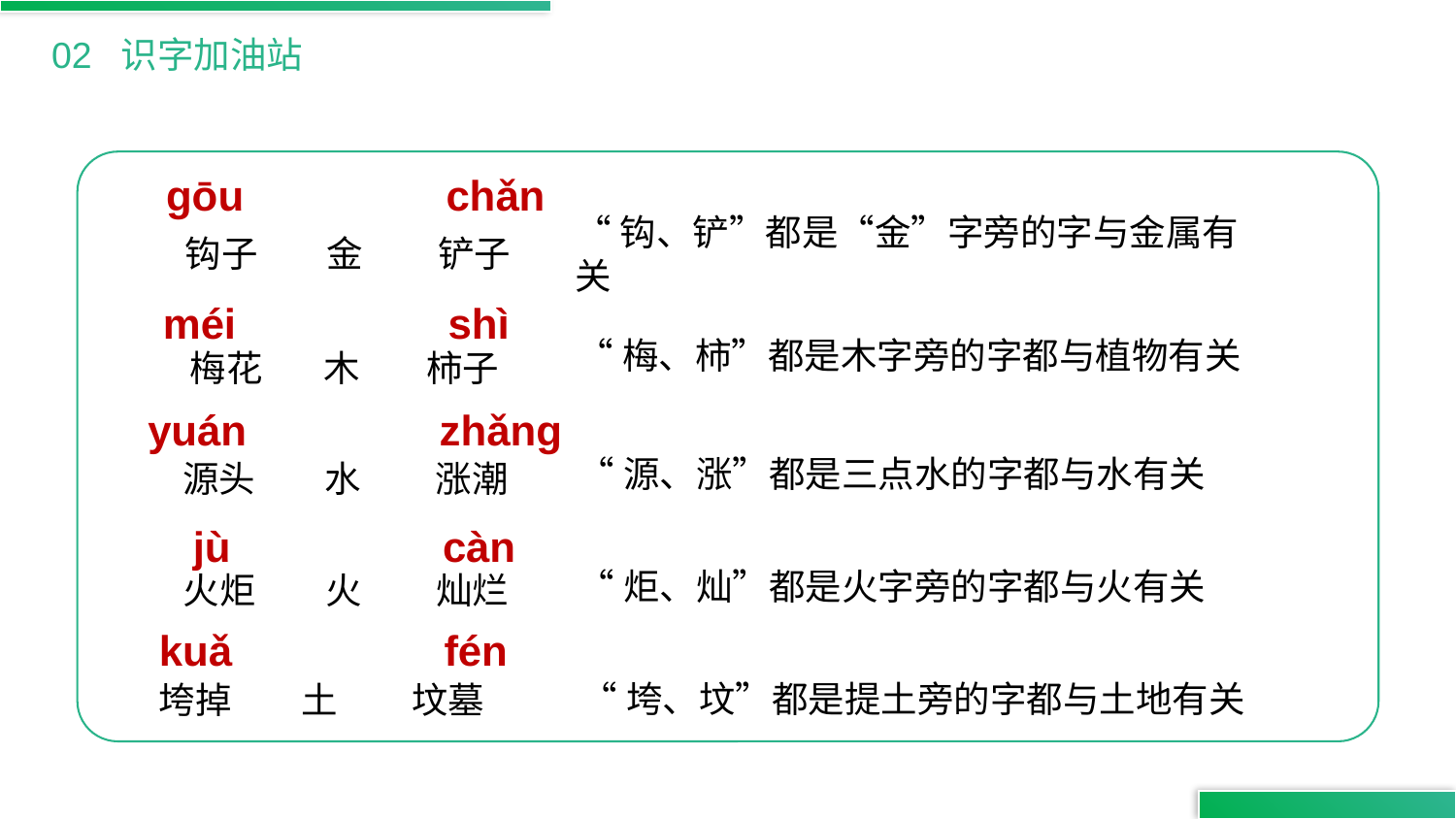

02  识字加油站
gōu　       　   chǎn
钩子　    金         铲子
“钩、铲”都是“金”字旁的字与金属有关
méi　　           shì
梅花　   木        柿子
“梅、柿”都是木字旁的字都与植物有关
yuán　 　        zhǎng
源头　    水         涨潮
“源、涨”都是三点水的字都与水有关
jù　         　  càn
火炬　    火         灿烂
“炬、灿”都是火字旁的字都与火有关
kuǎ　　           fén
“垮、坟”都是提土旁的字都与土地有关
垮掉　    土         坟墓